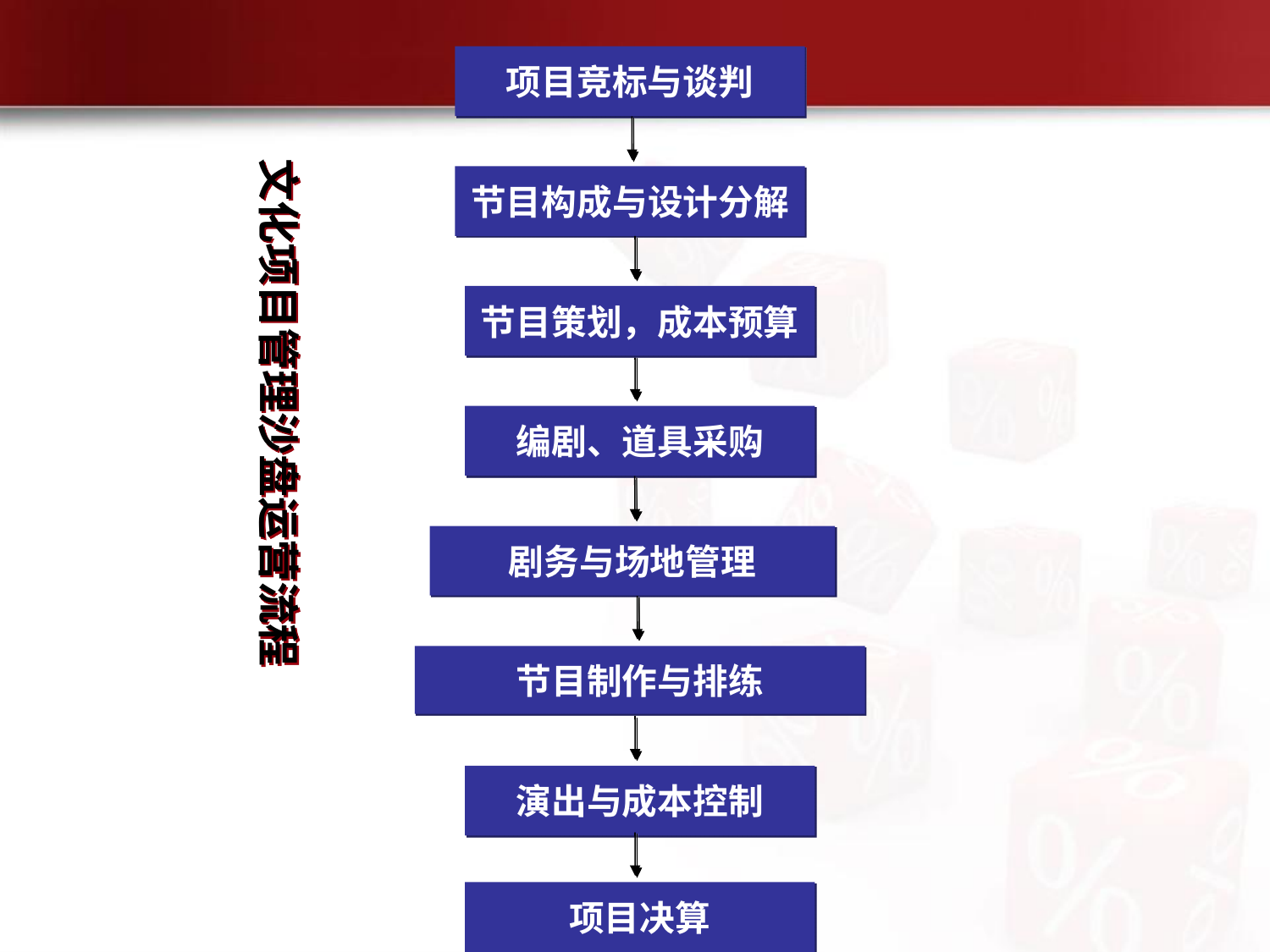

项目竞标与谈判

文化项目管理沙盘运营流程
节目构成与设计分解

节目策划，成本预算

编剧、道具采购

剧务与场地管理

节目制作与排练

演出与成本控制

项目决算